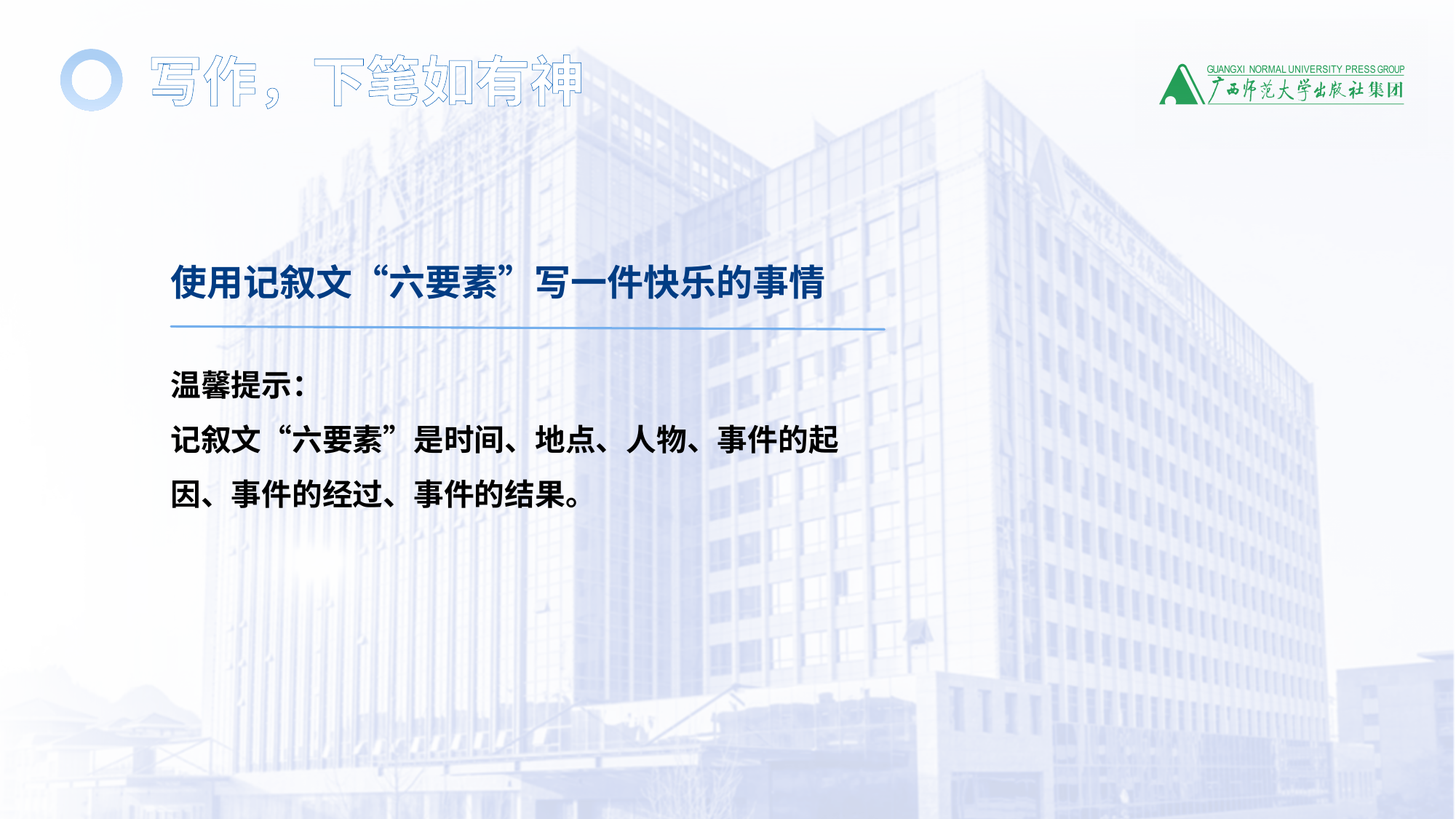

写作，下笔如有神

使用记叙文“六要素”写一件快乐的事情
温馨提示：
记叙文“六要素”是时间、地点、人物、事件的起因、事件的经过、事件的结果。